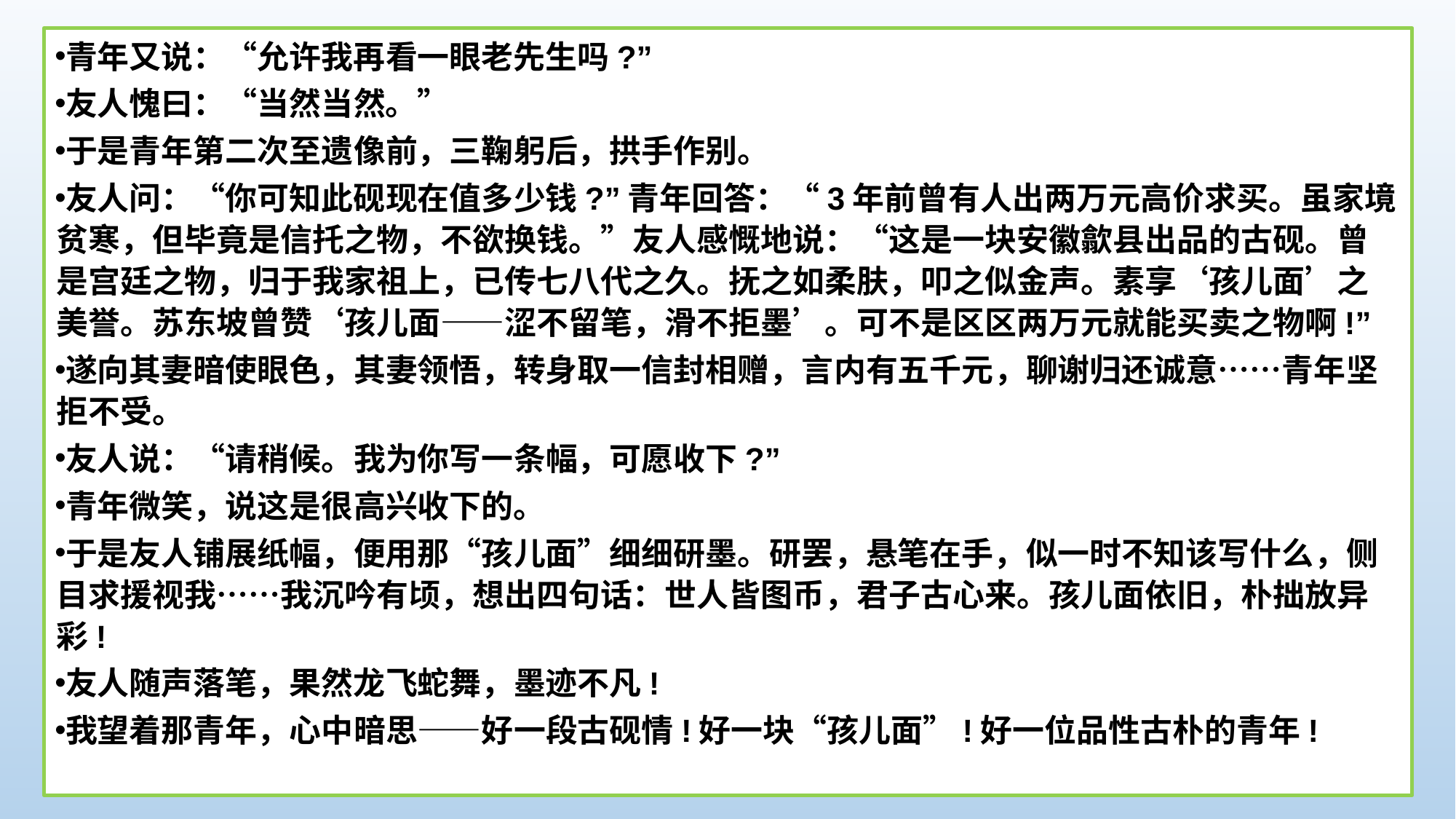

青年又说：“允许我再看一眼老先生吗?”
友人愧曰：“当然当然。”
于是青年第二次至遗像前，三鞠躬后，拱手作别。
友人问：“你可知此砚现在值多少钱?”青年回答：“3年前曾有人出两万元高价求买。虽家境贫寒，但毕竟是信托之物，不欲换钱。”友人感慨地说：“这是一块安徽歙县出品的古砚。曾是宫廷之物，归于我家祖上，已传七八代之久。抚之如柔肤，叩之似金声。素享‘孩儿面’之美誉。苏东坡曾赞‘孩儿面——涩不留笔，滑不拒墨’。可不是区区两万元就能买卖之物啊!”
遂向其妻暗使眼色，其妻领悟，转身取一信封相赠，言内有五千元，聊谢归还诚意……青年坚拒不受。
友人说：“请稍候。我为你写一条幅，可愿收下?”
青年微笑，说这是很高兴收下的。
于是友人铺展纸幅，便用那“孩儿面”细细研墨。研罢，悬笔在手，似一时不知该写什么，侧目求援视我……我沉吟有顷，想出四句话：世人皆图币，君子古心来。孩儿面依旧，朴拙放异彩!
友人随声落笔，果然龙飞蛇舞，墨迹不凡!
我望着那青年，心中暗思——好一段古砚情!好一块“孩儿面”!好一位品性古朴的青年!